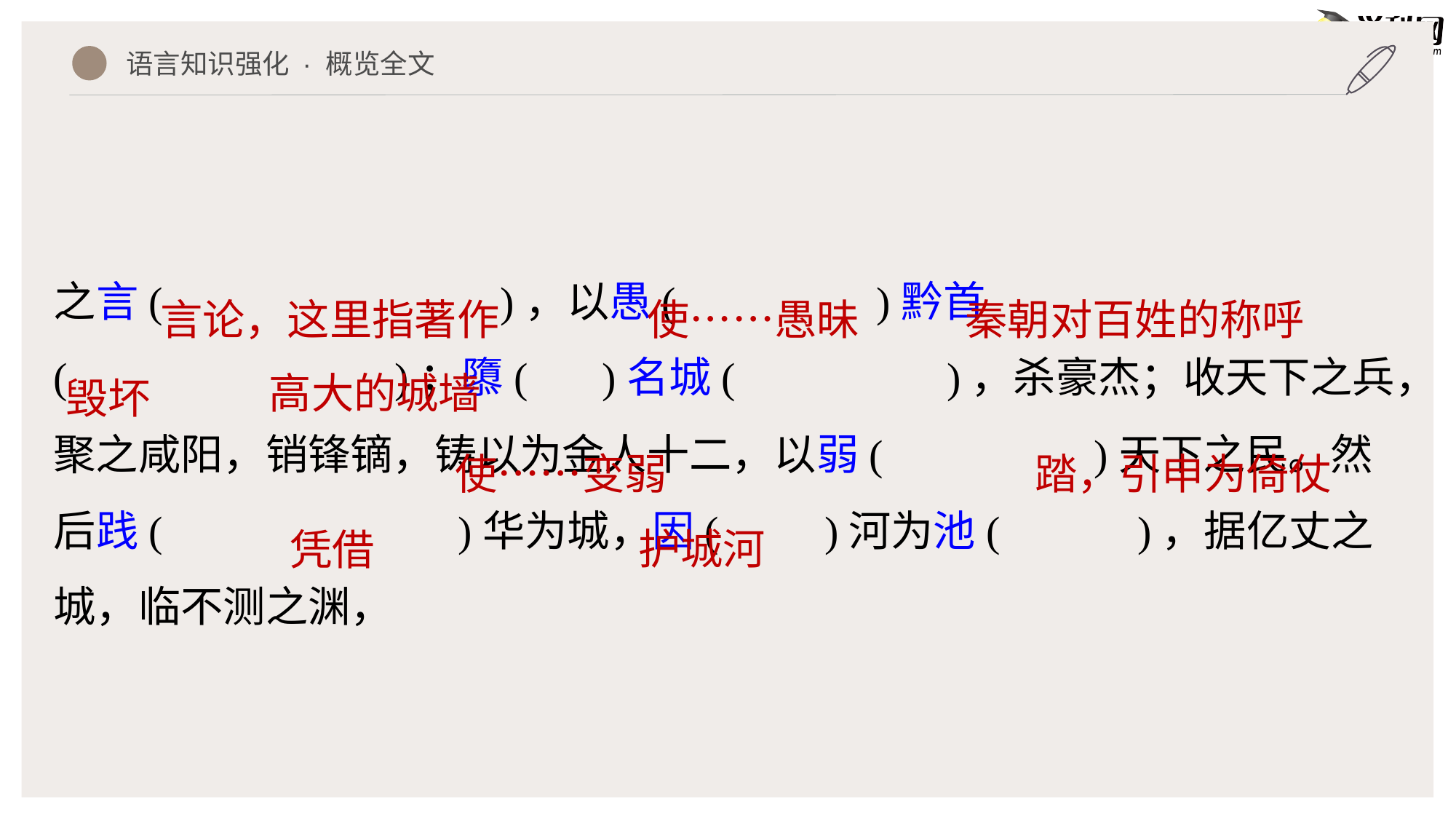

之言(                                )，以愚(                   )黔首(                               )；隳(       )名城(                    )，杀豪杰；收天下之兵，聚之咸阳，销锋镝，铸以为金人十二，以弱(                    )天下之民。然后践(                            )华为城，因(          )河为池(             )，据亿丈之城，临不测之渊，
语言知识强化 · 概览全文

言论，这里指著作
使……愚昧
秦朝对百姓的称呼
高大的城墙
毁坏
使……变弱
踏，引申为倚仗
护城河
凭借